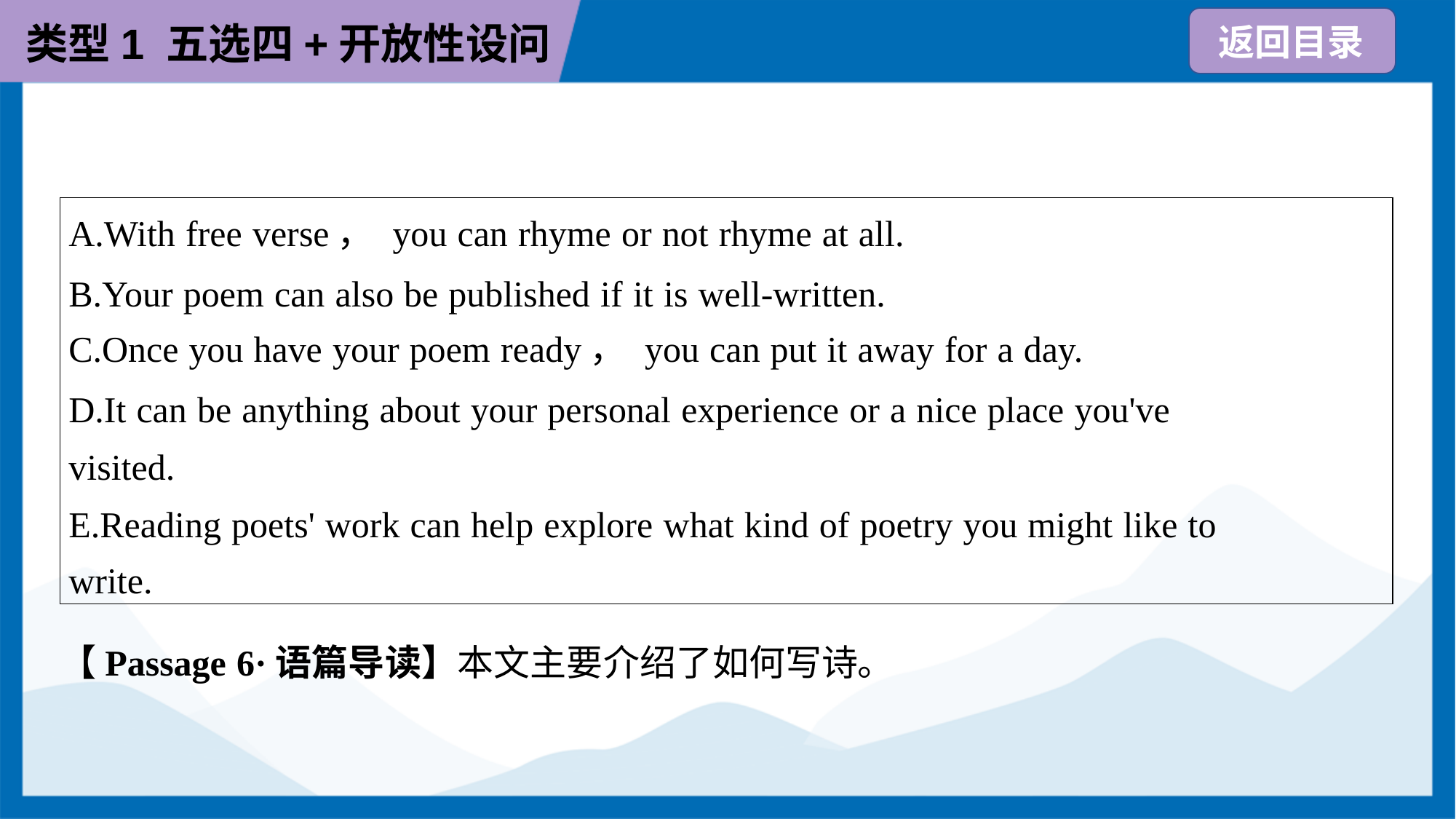

| A.With free verse， you can rhyme or not rhyme at all. B.Your poem can also be published if it is well-written. C.Once you have your poem ready， you can put it away for a day. D.It can be anything about your personal experience or a nice place you've visited. E.Reading poets' work can help explore what kind of poetry you might like to write. |
| --- |
【Passage 6·语篇导读】本文主要介绍了如何写诗。